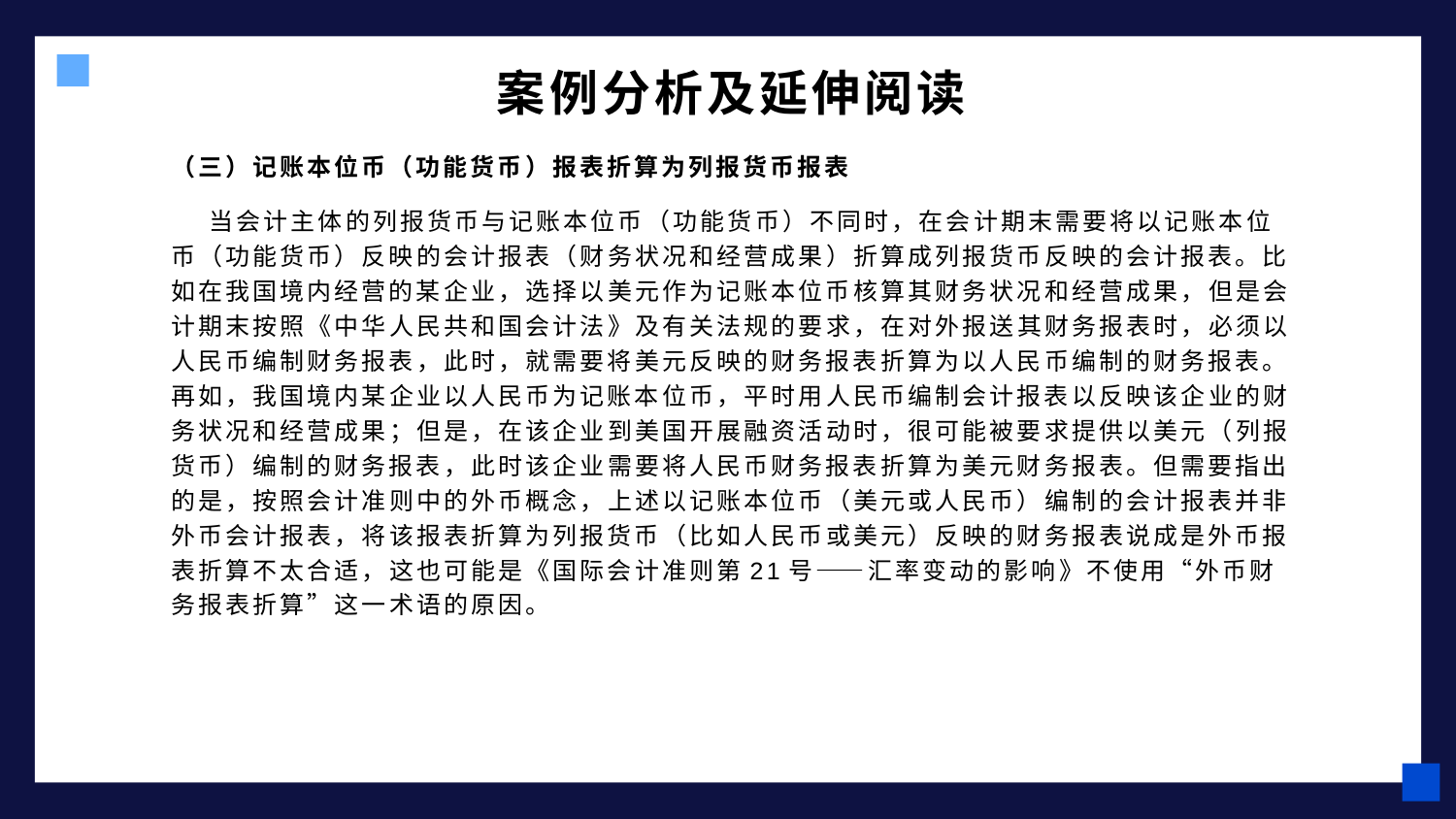

# 案例分析及延伸阅读
（三）记账本位币（功能货币）报表折算为列报货币报表
当会计主体的列报货币与记账本位币（功能货币）不同时，在会计期末需要将以记账本位币（功能货币）反映的会计报表（财务状况和经营成果）折算成列报货币反映的会计报表。比如在我国境内经营的某企业，选择以美元作为记账本位币核算其财务状况和经营成果，但是会计期末按照《中华人民共和国会计法》及有关法规的要求，在对外报送其财务报表时，必须以人民币编制财务报表，此时，就需要将美元反映的财务报表折算为以人民币编制的财务报表。再如，我国境内某企业以人民币为记账本位币，平时用人民币编制会计报表以反映该企业的财务状况和经营成果；但是，在该企业到美国开展融资活动时，很可能被要求提供以美元（列报货币）编制的财务报表，此时该企业需要将人民币财务报表折算为美元财务报表。但需要指出的是，按照会计准则中的外币概念，上述以记账本位币（美元或人民币）编制的会计报表并非外币会计报表，将该报表折算为列报货币（比如人民币或美元）反映的财务报表说成是外币报表折算不太合适，这也可能是《国际会计准则第21号——汇率变动的影响》不使用“外币财务报表折算”这一术语的原因。